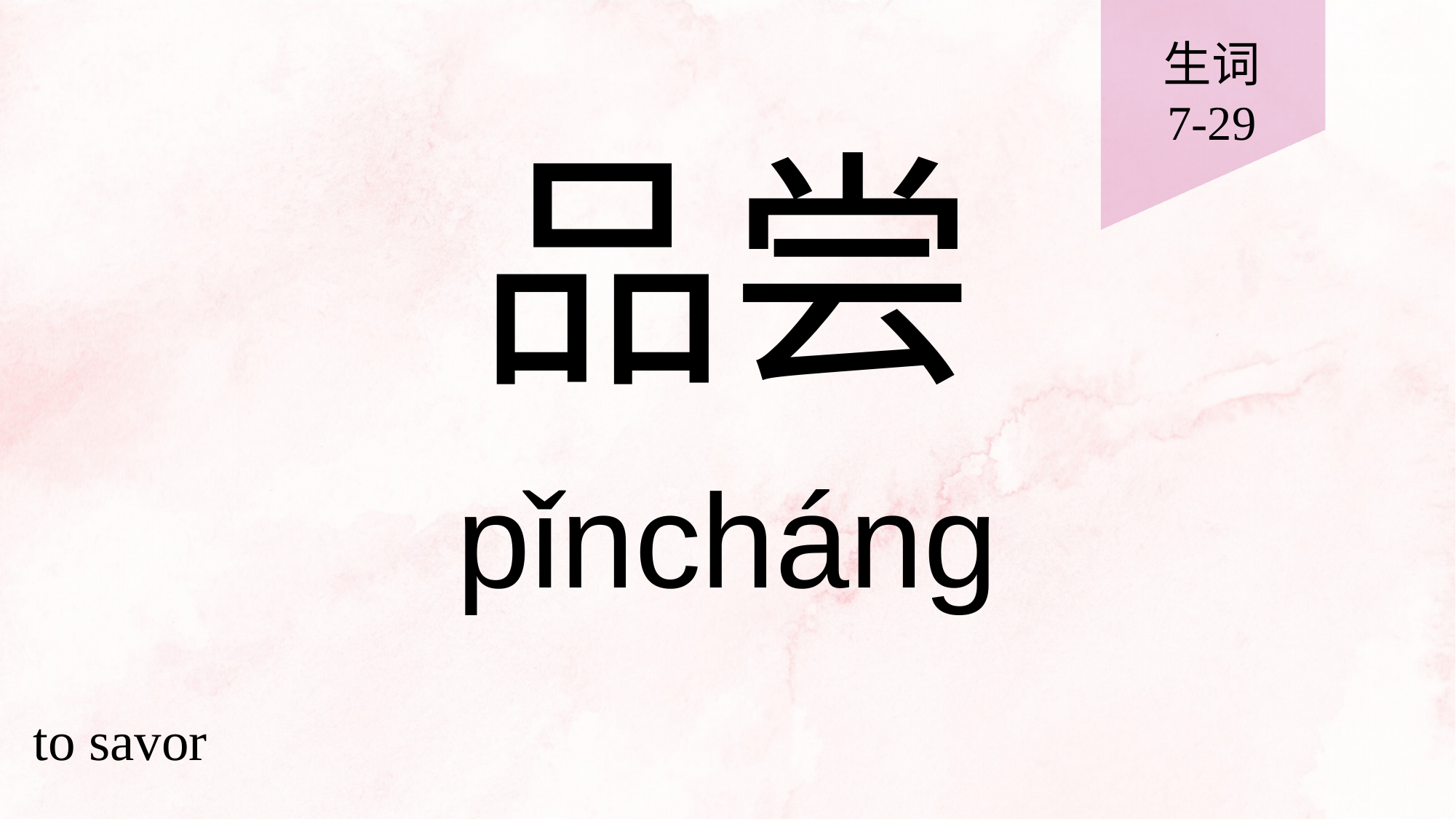

生词
7-29
# 品尝
pǐncháng
to savor